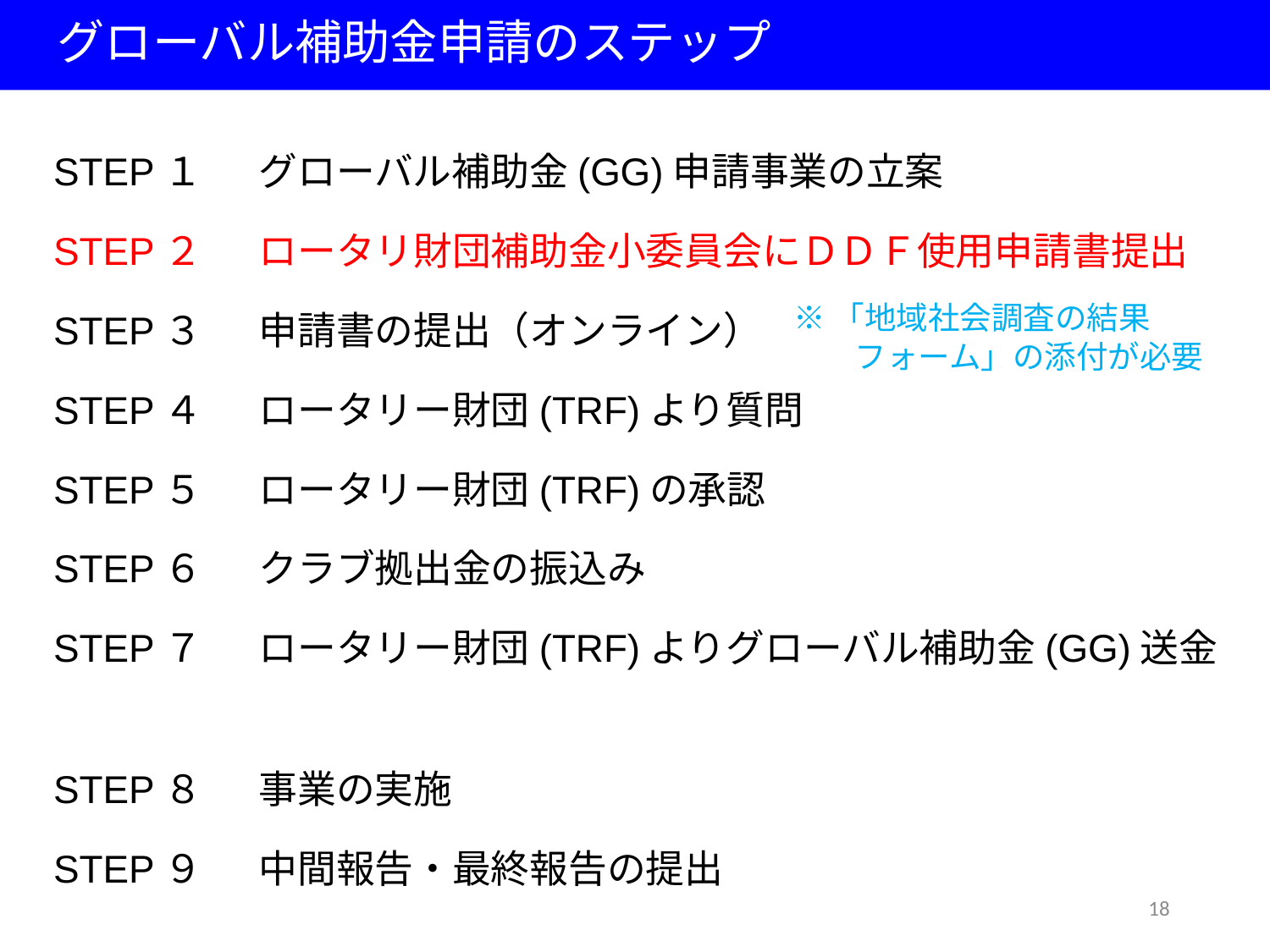

グローバル補助金申請のステップ
STEP１　  グローバル補助金(GG)申請事業の立案
STEP２　  ロータリ財団補助金小委員会にＤＤＦ使用申請書提出
STEP３　  申請書の提出（オンライン）
STEP４　  ロータリー財団(TRF)より質問
STEP５　  ロータリー財団(TRF)の承認
STEP６　  クラブ拠出金の振込み
STEP７　  ロータリー財団(TRF)よりグローバル補助金(GG)送金
STEP８　  事業の実施
STEP９　  中間報告・最終報告の提出
※「地域社会調査の結果
 　  フォーム」の添付が必要
18